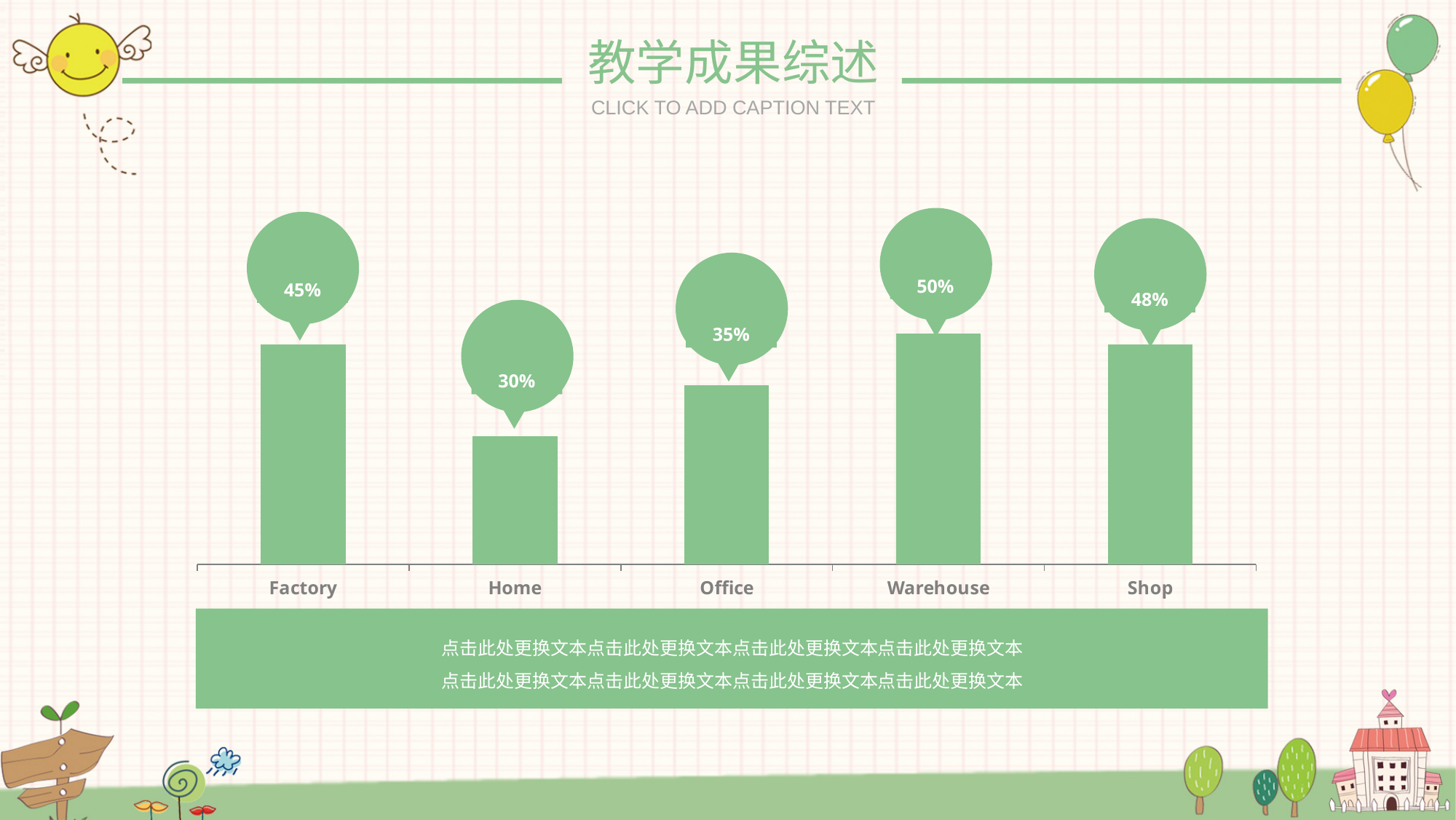

教学成果综述

CLICK TO ADD CAPTION TEXT

50%
45%

48%

### Chart

| Category | Series 1 |
|---|---|
| Factory | 4.3 |
| Home | 2.5 |
| Office | 3.5 |
| Warehouse | 4.5 |
| Shop | 4.3 |

35%
30%

点击此处更换文本点击此处更换文本点击此处更换文本点击此处更换文本
点击此处更换文本点击此处更换文本点击此处更换文本点击此处更换文本